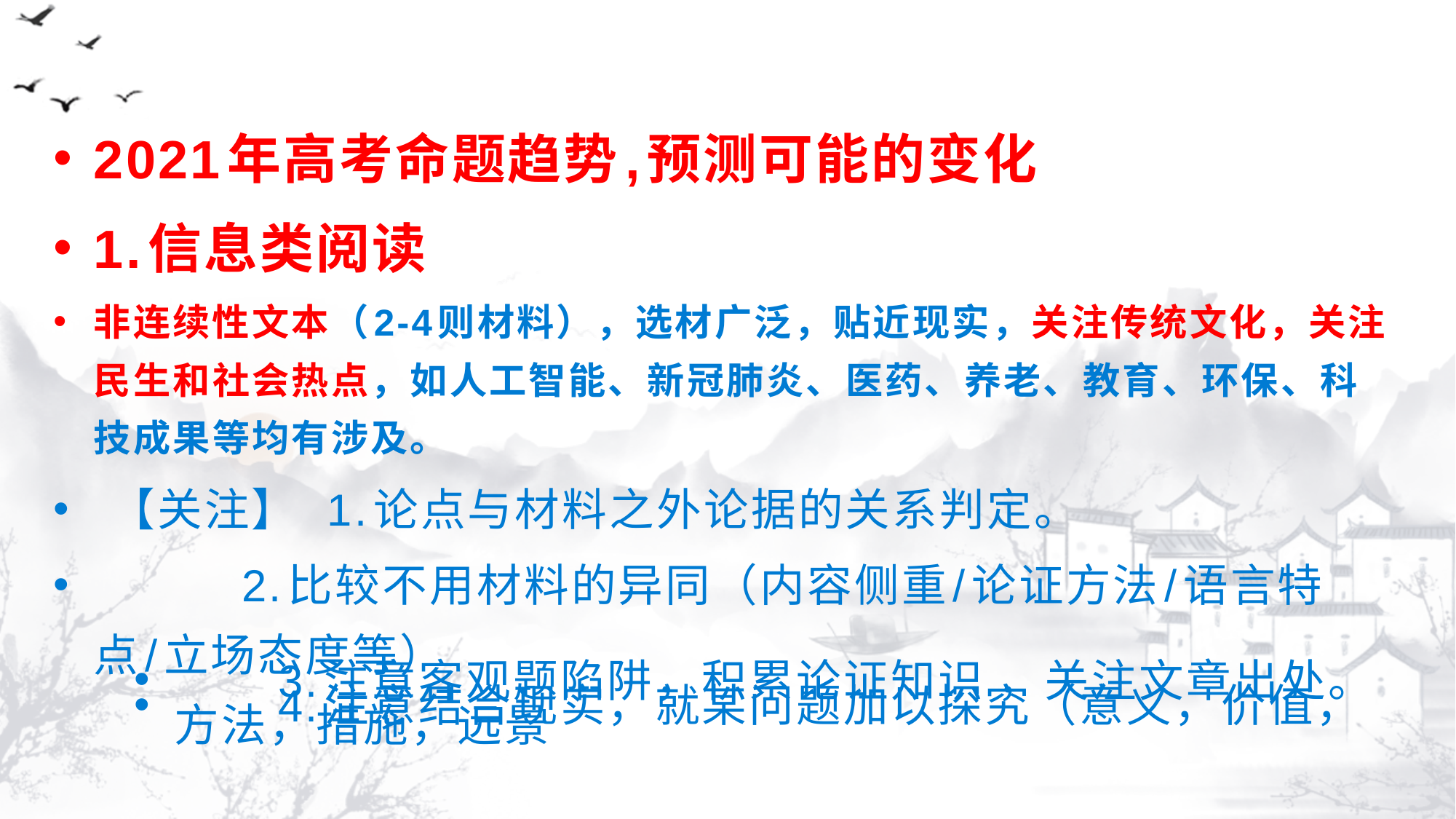

#
2021年高考命题趋势,预测可能的变化
1.信息类阅读
非连续性文本（2-4则材料），选材广泛，贴近现实，关注传统文化，关注民生和社会热点，如人工智能、新冠肺炎、医药、养老、教育、环保、科技成果等均有涉及。
 【关注】  1.论点与材料之外论据的关系判定。
          2.比较不用材料的异同（内容侧重/论证方法/语言特点/立场态度等）
       3.注意客观题陷阱，积累论证知识 ，关注文章出处。
       4.注意结合现实，就某问题加以探究（意义，价值，方法，措施，远景